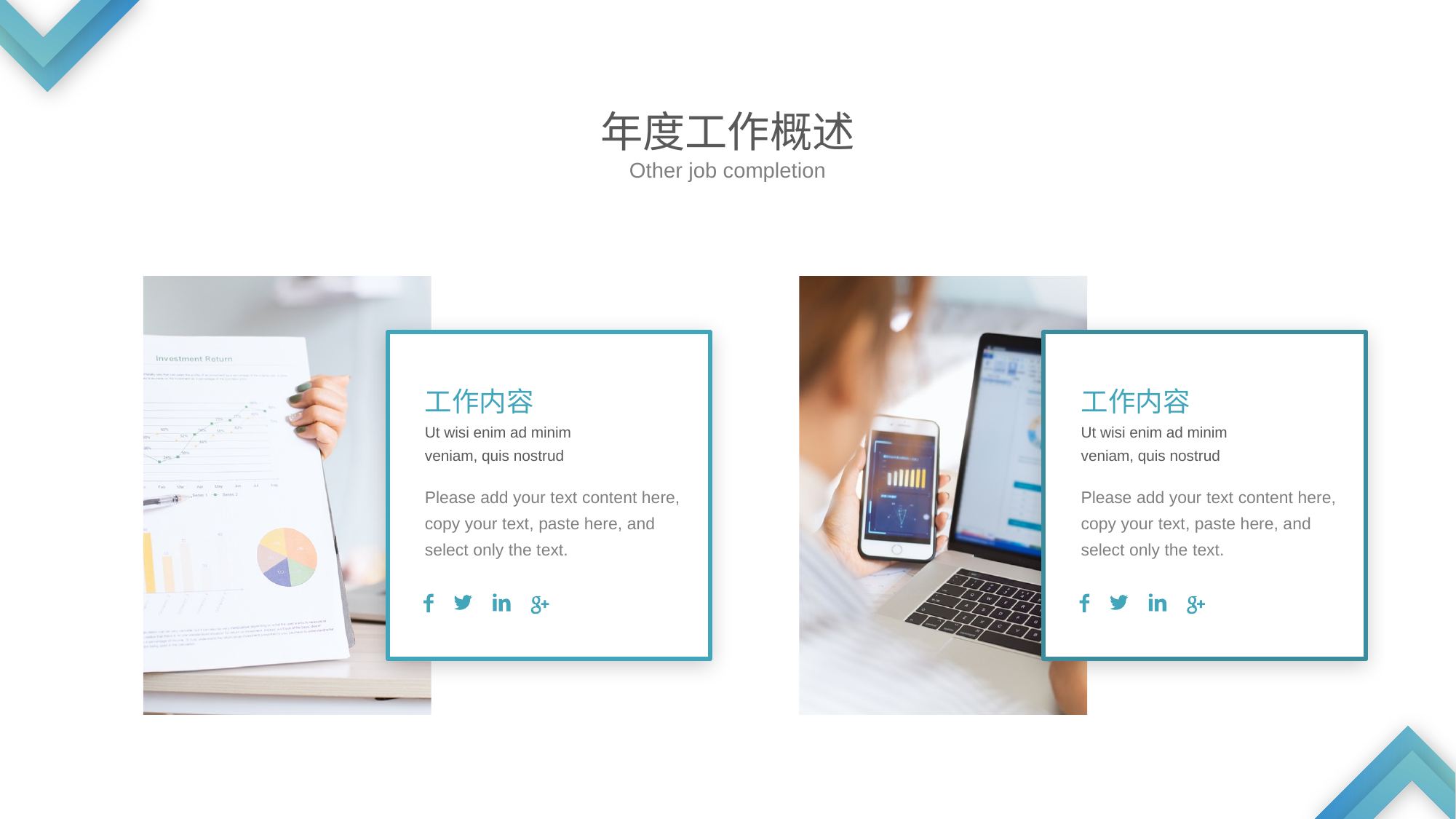

年度工作概述
Other job completion

工作内容
Ut wisi enim ad minim veniam, quis nostrud
工作内容
Ut wisi enim ad minim veniam, quis nostrud
Please add your text content here, copy your text, paste here, and select only the text.
Please add your text content here, copy your text, paste here, and select only the text.